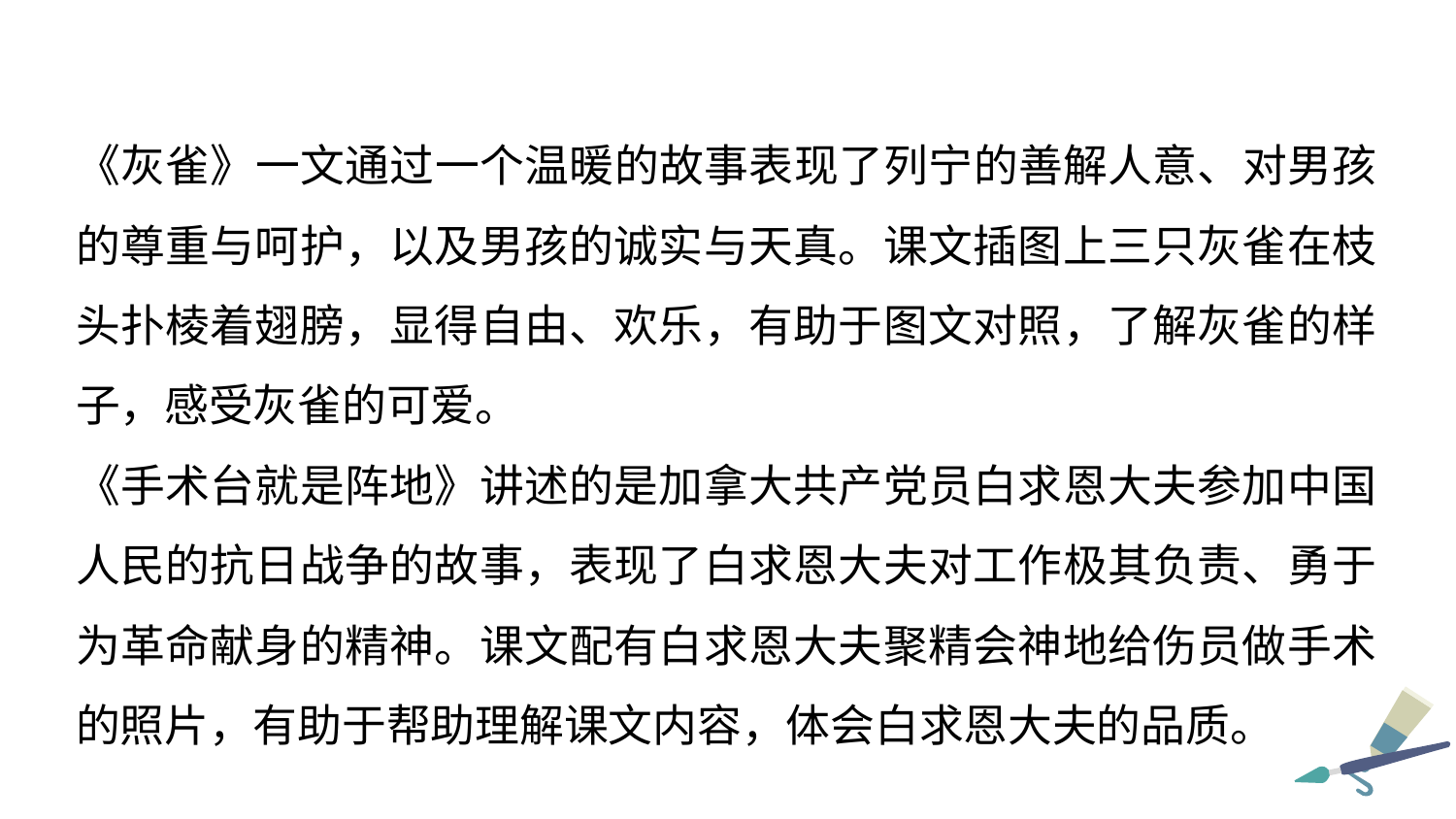

《灰雀》一文通过一个温暖的故事表现了列宁的善解人意、对男孩的尊重与呵护，以及男孩的诚实与天真。课文插图上三只灰雀在枝头扑棱着翅膀，显得自由、欢乐，有助于图文对照，了解灰雀的样子，感受灰雀的可爱。
《手术台就是阵地》讲述的是加拿大共产党员白求恩大夫参加中国人民的抗日战争的故事，表现了白求恩大夫对工作极其负责、勇于为革命献身的精神。课文配有白求恩大夫聚精会神地给伤员做手术的照片，有助于帮助理解课文内容，体会白求恩大夫的品质。